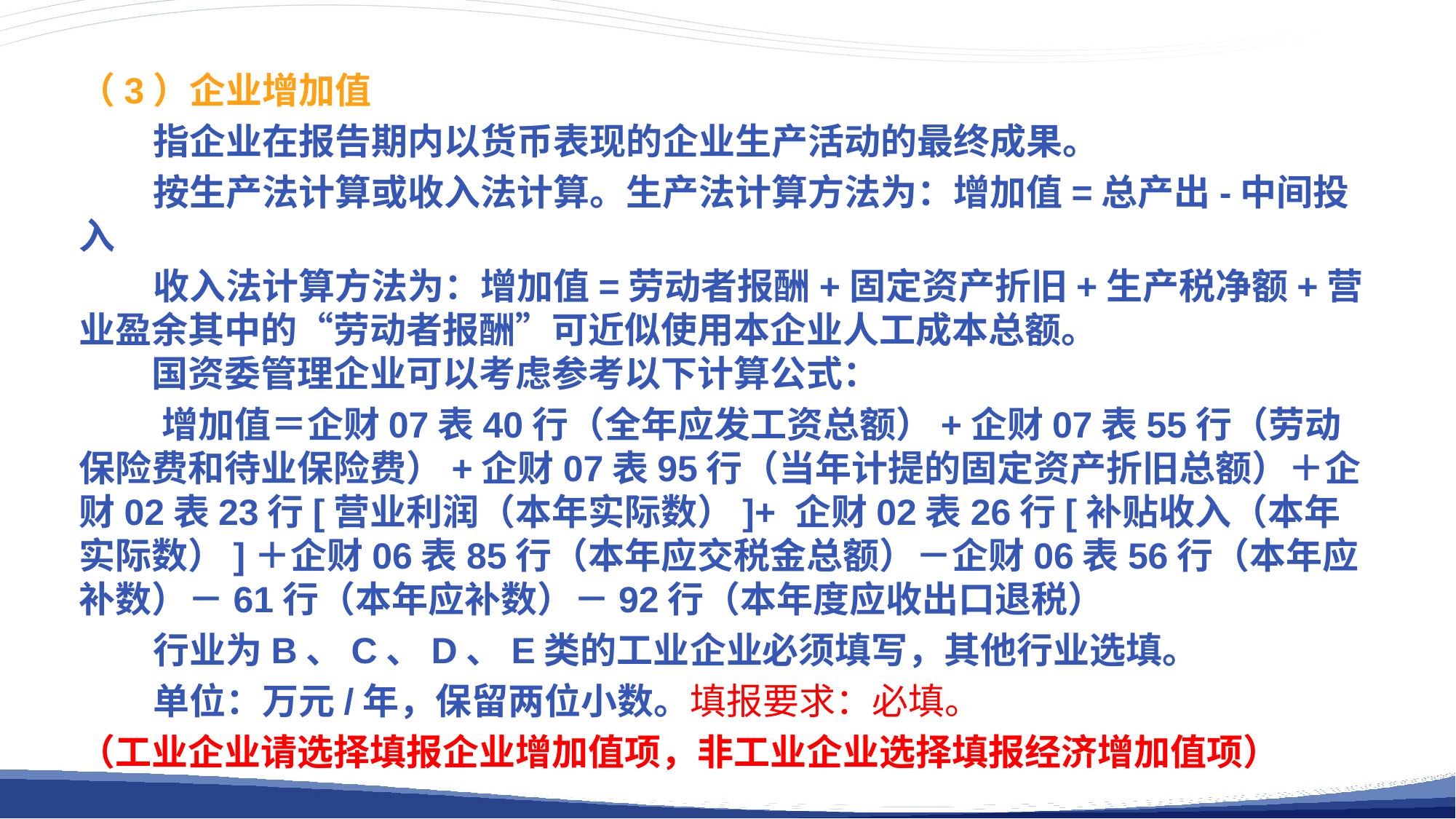

（3）企业增加值
        指企业在报告期内以货币表现的企业生产活动的最终成果。
        按生产法计算或收入法计算。生产法计算方法为：增加值=总产出-中间投入
        收入法计算方法为：增加值=劳动者报酬+固定资产折旧+生产税净额+营业盈余其中的“劳动者报酬”可近似使用本企业人工成本总额。
国资委管理企业可以考虑参考以下计算公式：
         增加值＝企财07表40行（全年应发工资总额）+企财07表55行（劳动保险费和待业保险费）+企财07表95行（当年计提的固定资产折旧总额）＋企财02表23行[营业利润（本年实际数）]+ 企财02表26行[补贴收入（本年实际数）]＋企财06表85行（本年应交税金总额）－企财06表56行（本年应补数）－61行（本年应补数）－92行（本年度应收出口退税）
        行业为B、C、D、E类的工业企业必须填写，其他行业选填。
        单位：万元/年，保留两位小数。填报要求：必填。
（工业企业请选择填报企业增加值项，非工业企业选择填报经济增加值项）